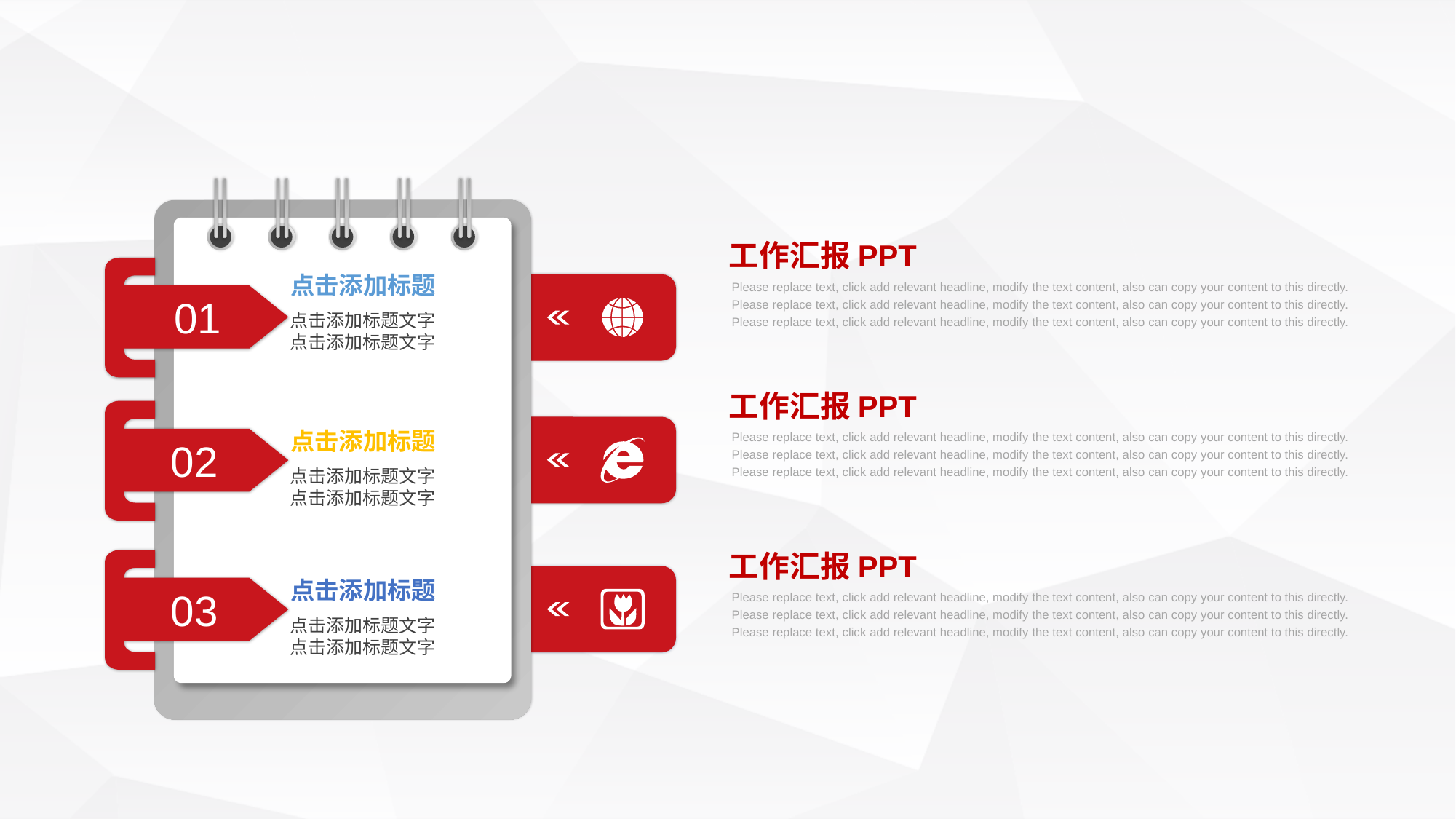

工作汇报PPT

点击添加标题
Please replace text, click add relevant headline, modify the text content, also can copy your content to this directly. Please replace text, click add relevant headline, modify the text content, also can copy your content to this directly. Please replace text, click add relevant headline, modify the text content, also can copy your content to this directly.

01

点击添加标题文字
点击添加标题文字

工作汇报PPT

点击添加标题
Please replace text, click add relevant headline, modify the text content, also can copy your content to this directly. Please replace text, click add relevant headline, modify the text content, also can copy your content to this directly. Please replace text, click add relevant headline, modify the text content, also can copy your content to this directly.

02

点击添加标题文字
点击添加标题文字

工作汇报PPT

点击添加标题
03
Please replace text, click add relevant headline, modify the text content, also can copy your content to this directly. Please replace text, click add relevant headline, modify the text content, also can copy your content to this directly. Please replace text, click add relevant headline, modify the text content, also can copy your content to this directly.

点击添加标题文字
点击添加标题文字